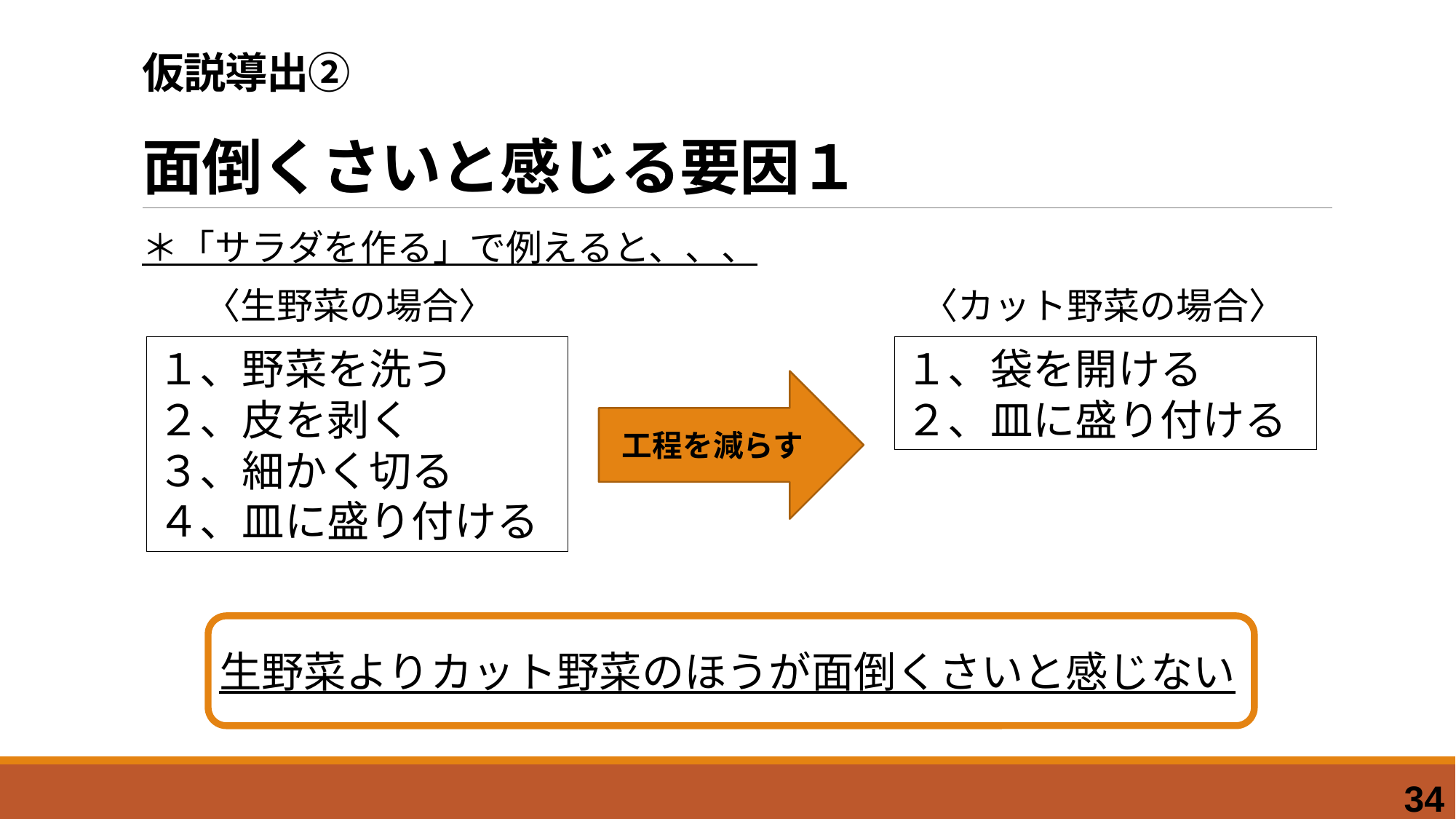

# 仮説導出② 面倒くさいと感じる要因１
＊「サラダを作る」で例えると、、、
〈カット野菜の場合〉
〈生野菜の場合〉
１、​野菜を洗う
２、皮を剥く
３、細かく切る
４、皿に盛り付ける
１、袋を開ける
２、皿に盛り付ける
工程を減らす

生野菜よりカット野菜のほうが面倒くさいと感じない
34